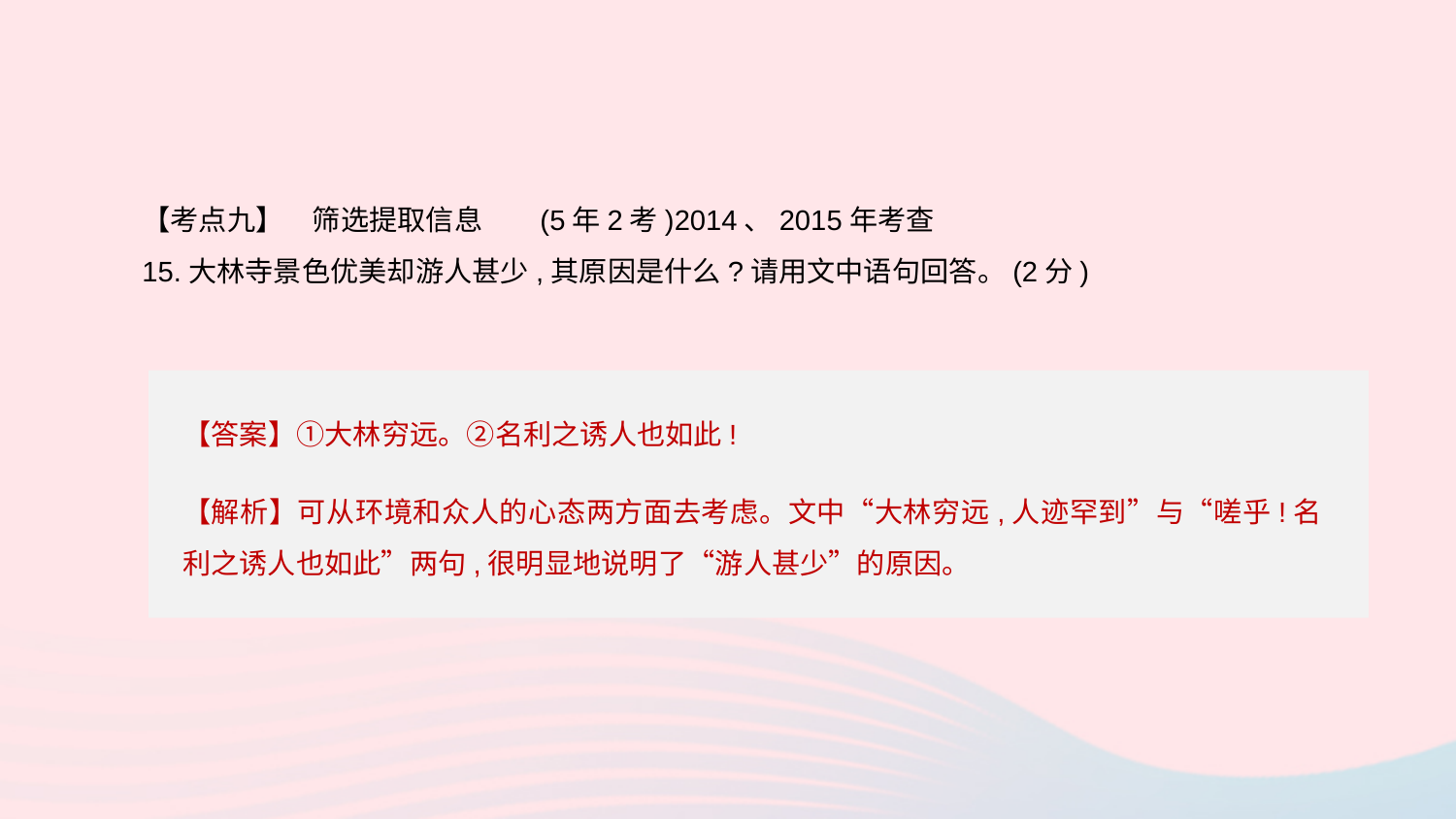

【考点九】　筛选提取信息        (5年2考)2014、2015年考查
15.大林寺景色优美却游人甚少,其原因是什么?请用文中语句回答。(2分)

【答案】①大林穷远。②名利之诱人也如此!
【解析】可从环境和众人的心态两方面去考虑。文中“大林穷远,人迹罕到”与“嗟乎!名利之诱人也如此”两句,很明显地说明了“游人甚少”的原因。